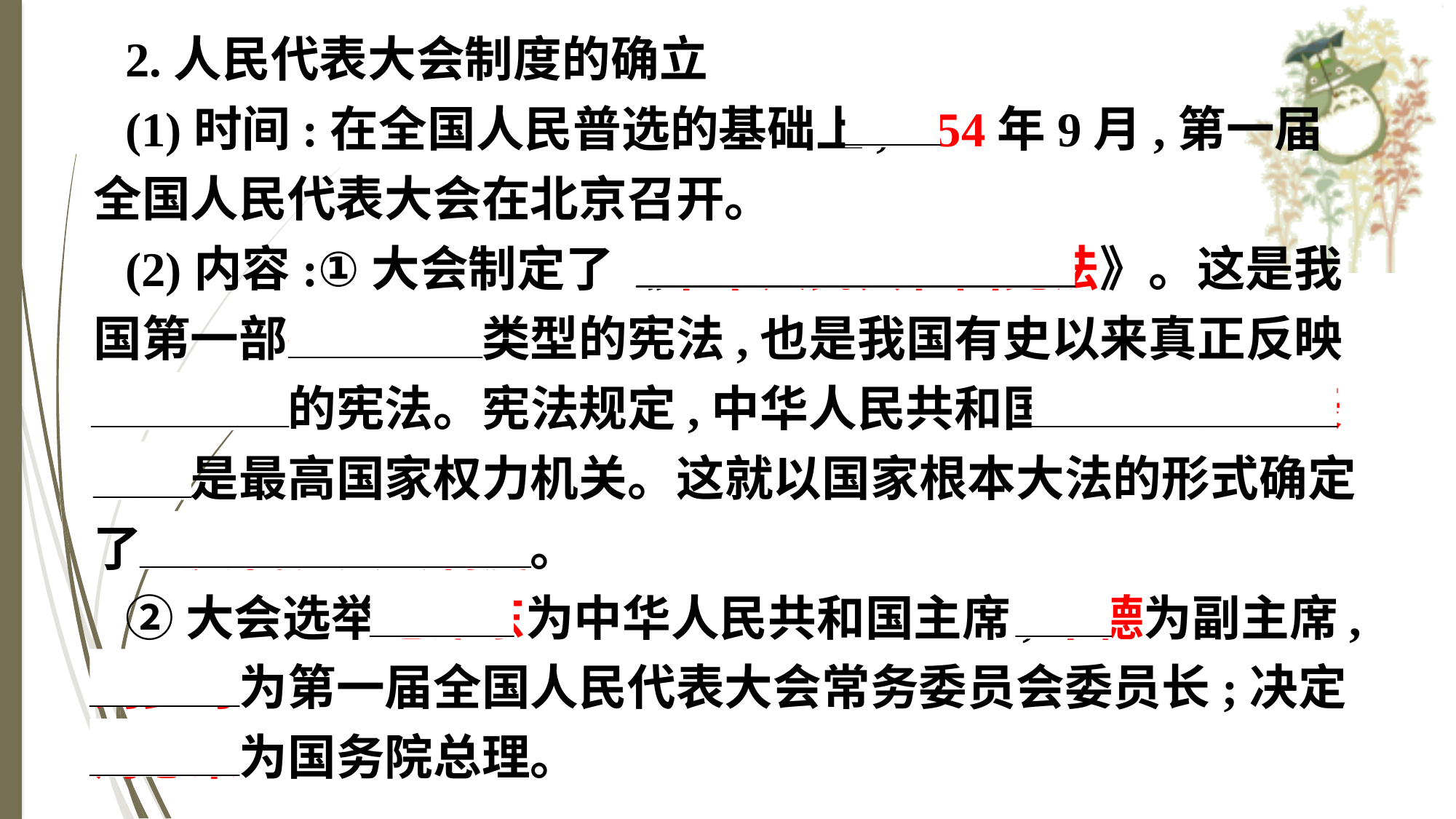

2.人民代表大会制度的确立
(1)时间:在全国人民普选的基础上,1954年9月,第一届全国人民代表大会在北京召开。
(2)内容:①大会制定了《中华人民共和国宪法》。这是我国第一部社会主义类型的宪法,也是我国有史以来真正反映人民利益的宪法。宪法规定,中华人民共和国全国人民代表大会是最高国家权力机关。这就以国家根本大法的形式确定了人民代表大会制度。
②大会选举毛泽东为中华人民共和国主席,朱德为副主席,刘少奇为第一届全国人民代表大会常务委员会委员长;决定周恩来为国务院总理。